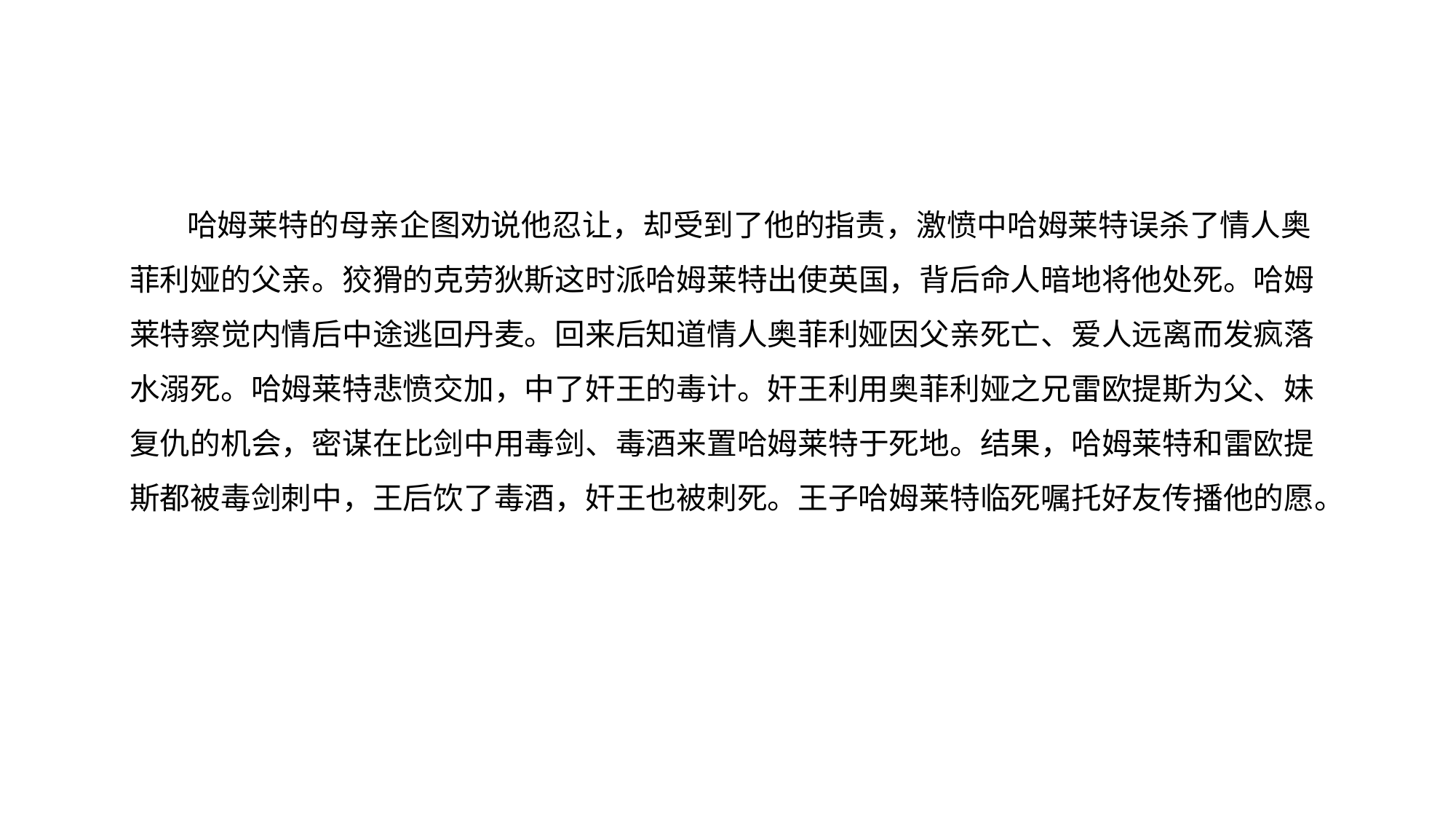

哈姆莱特的母亲企图劝说他忍让，却受到了他的指责，激愤中哈姆莱特误杀了情人奥菲利娅的父亲。狡猾的克劳狄斯这时派哈姆莱特出使英国，背后命人暗地将他处死。哈姆莱特察觉内情后中途逃回丹麦。回来后知道情人奥菲利娅因父亲死亡、爱人远离而发疯落水溺死。哈姆莱特悲愤交加，中了奸王的毒计。奸王利用奥菲利娅之兄雷欧提斯为父、妹复仇的机会，密谋在比剑中用毒剑、毒酒来置哈姆莱特于死地。结果，哈姆莱特和雷欧提斯都被毒剑刺中，王后饮了毒酒，奸王也被刺死。王子哈姆莱特临死嘱托好友传播他的愿。